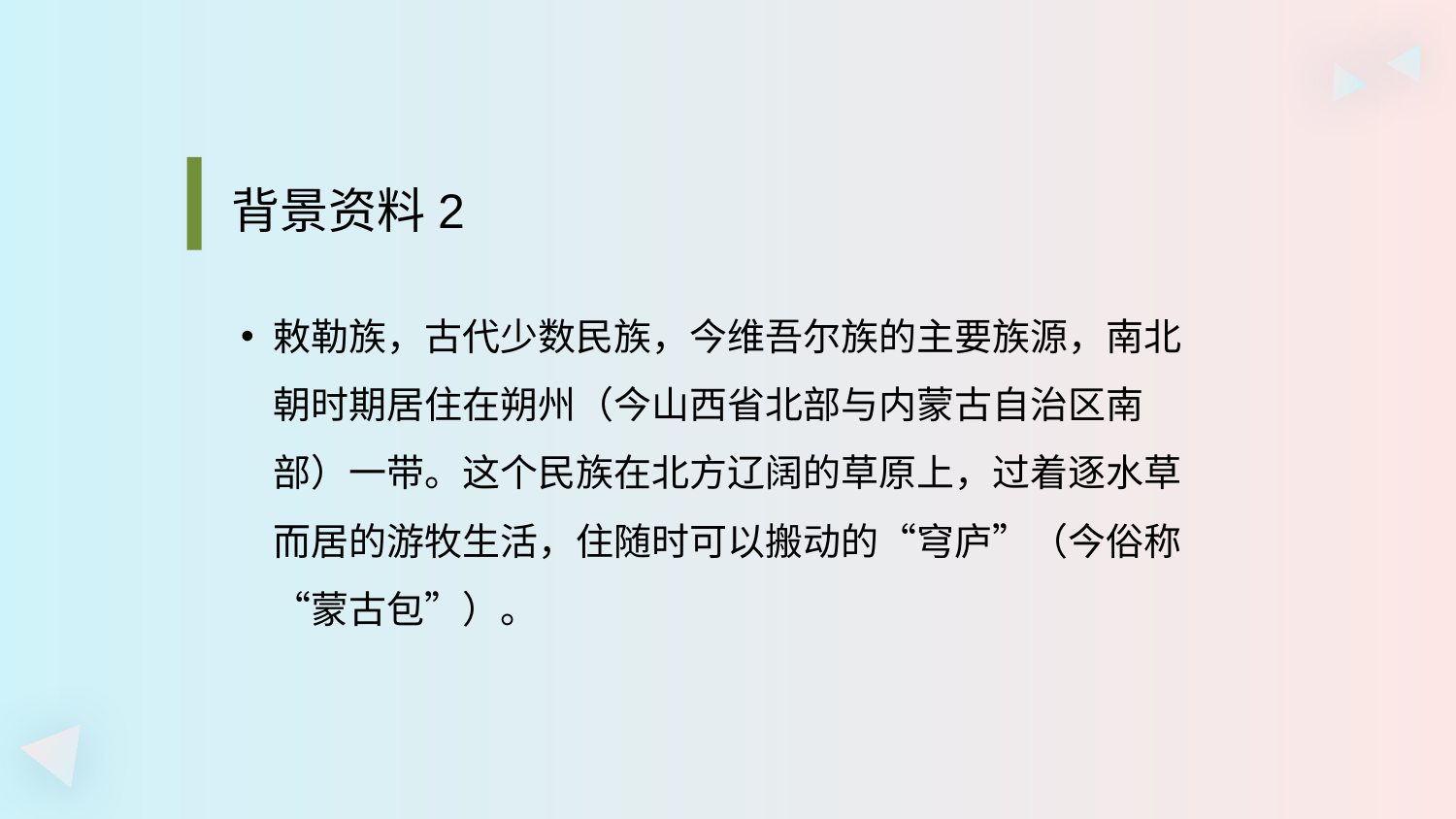

#

背景资料2
敕勒族，古代少数民族，今维吾尔族的主要族源，南北朝时期居住在朔州（今山西省北部与内蒙古自治区南部）一带。这个民族在北方辽阔的草原上，过着逐水草而居的游牧生活，住随时可以搬动的“穹庐”（今俗称“蒙古包”）。